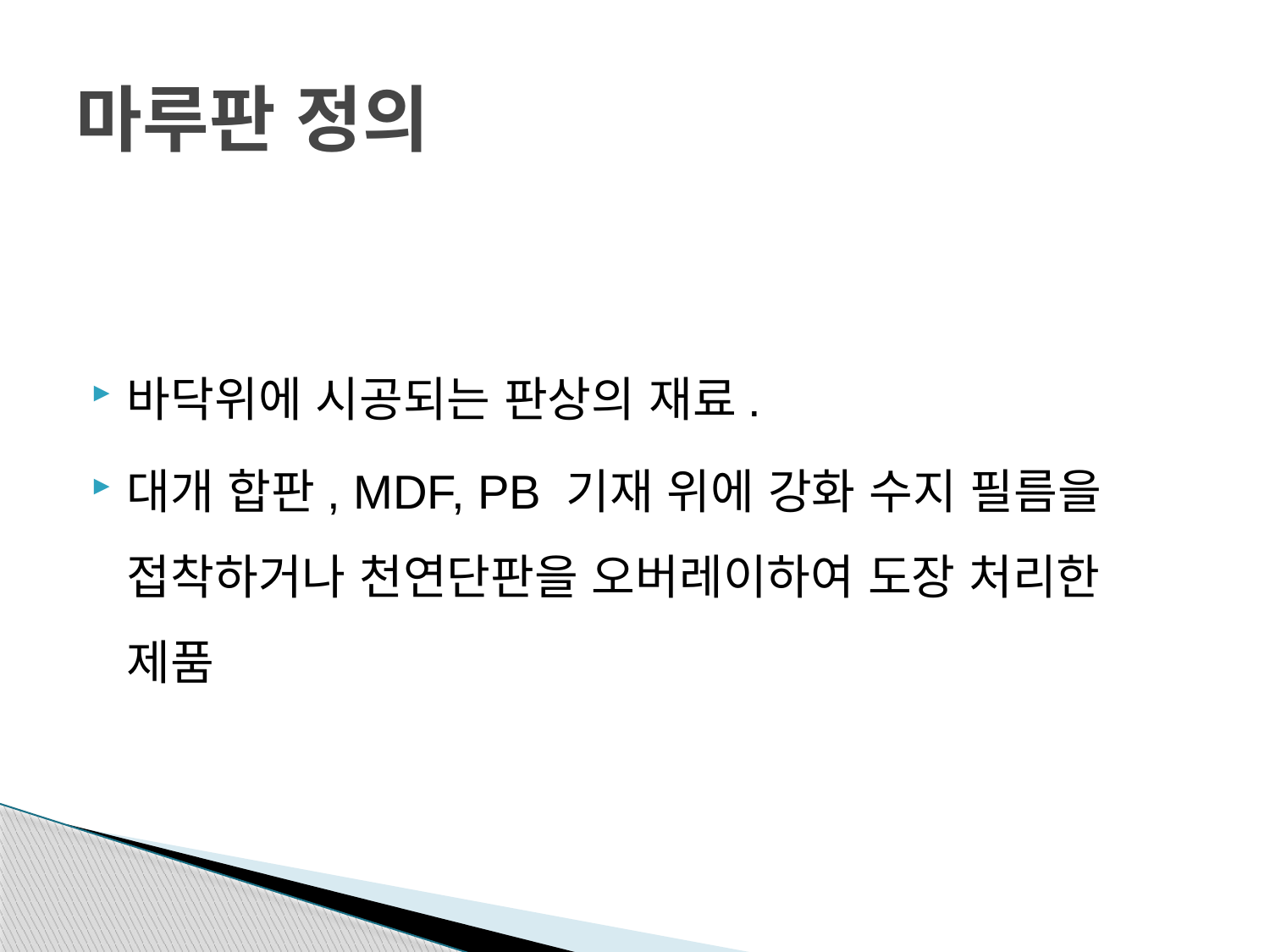

# 마루판 정의

바닥위에 시공되는 판상의 재료.
대개 합판, MDF, PB 기재 위에 강화 수지 필름을 접착하거나 천연단판을 오버레이하여 도장 처리한 제품